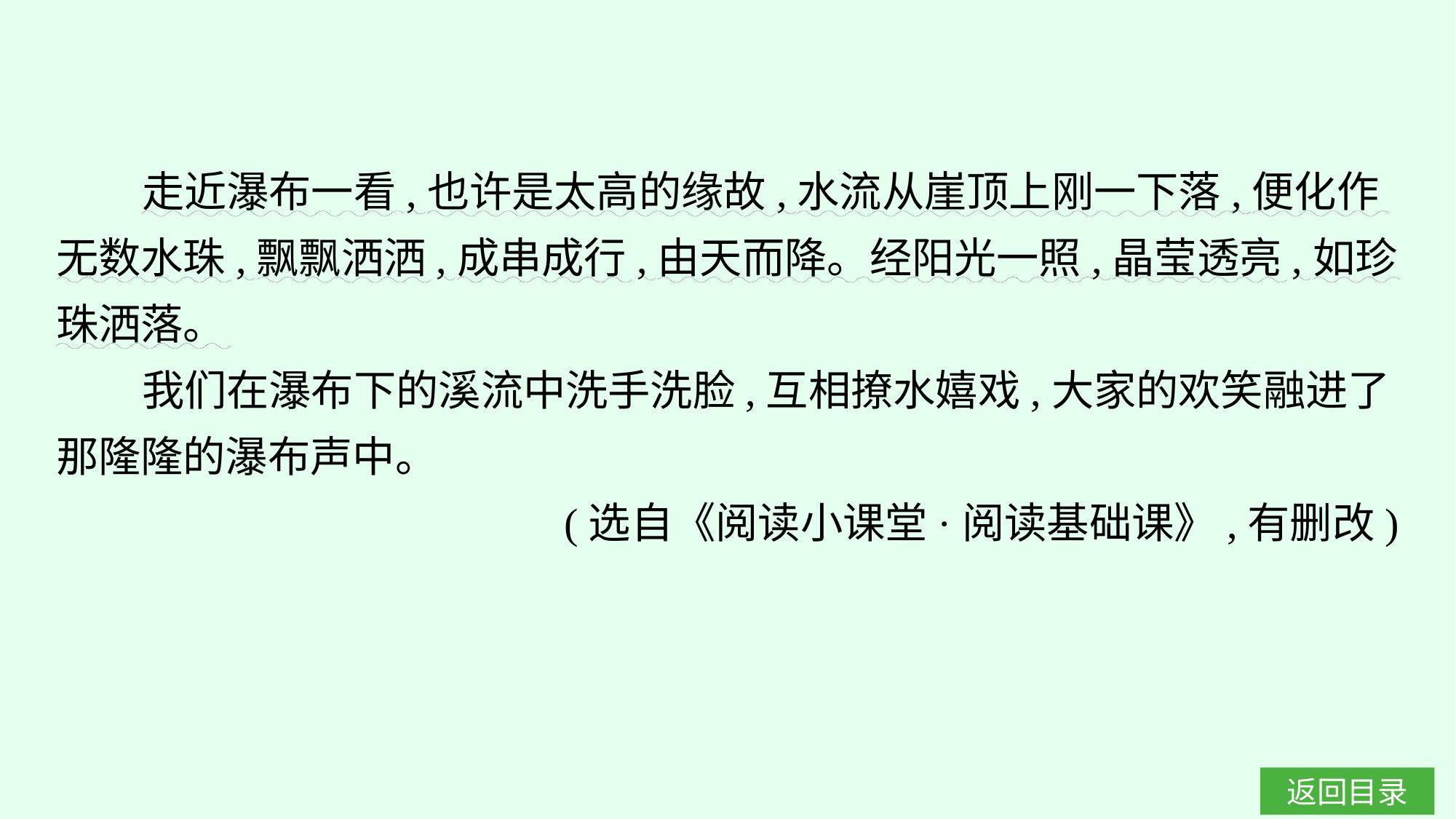

走近瀑布一看,也许是太高的缘故,水流从崖顶上刚一下落,便化作无数水珠,飘飘洒洒,成串成行,由天而降。经阳光一照,晶莹透亮,如珍珠洒落。
我们在瀑布下的溪流中洗手洗脸,互相撩水嬉戏,大家的欢笑融进了那隆隆的瀑布声中。
(选自《阅读小课堂·阅读基础课》,有删改)